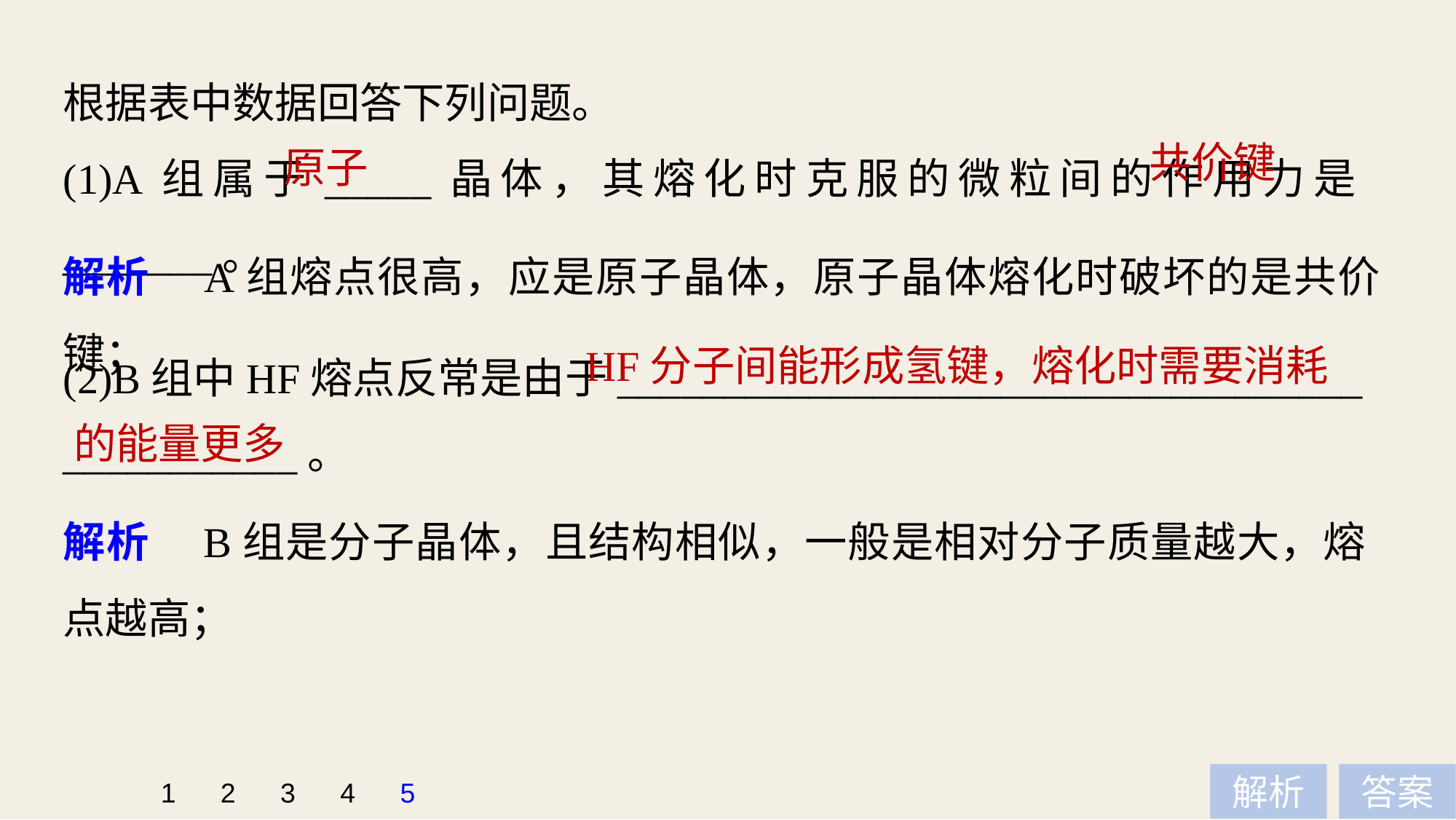

根据表中数据回答下列问题。
(1)A组属于_____晶体，其熔化时克服的微粒间的作用力是_______。
共价键
原子
解析　A组熔点很高，应是原子晶体，原子晶体熔化时破坏的是共价键；
(2)B组中HF熔点反常是由于___________________________________
___________。
HF分子间能形成氢键，熔化时需要消耗
的能量更多
解析　B组是分子晶体，且结构相似，一般是相对分子质量越大，熔点越高；
1
2
3
4
5
解析
答案